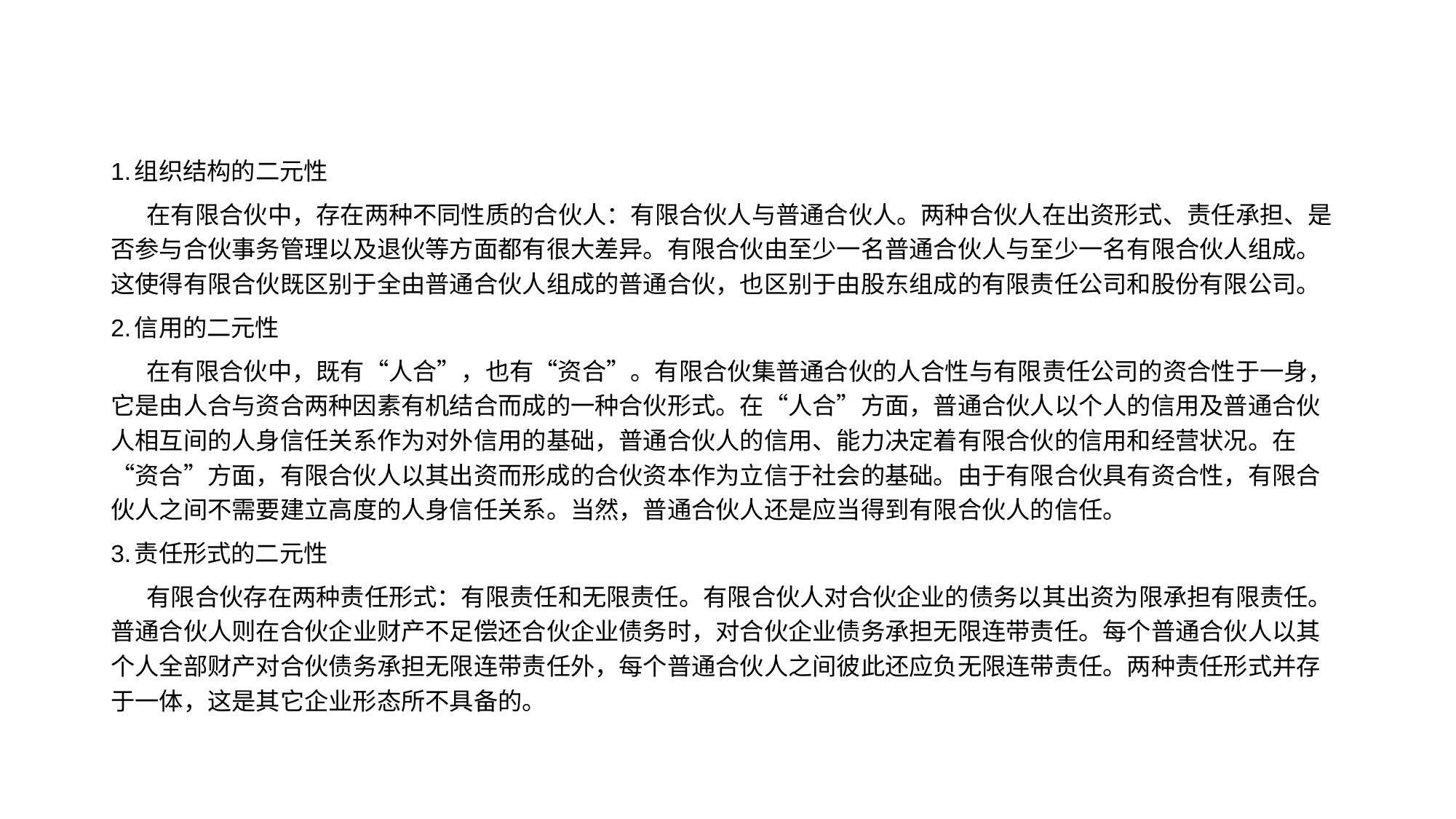

#
1.组织结构的二元性
      在有限合伙中，存在两种不同性质的合伙人：有限合伙人与普通合伙人。两种合伙人在出资形式、责任承担、是否参与合伙事务管理以及退伙等方面都有很大差异。有限合伙由至少一名普通合伙人与至少一名有限合伙人组成。这使得有限合伙既区别于全由普通合伙人组成的普通合伙，也区别于由股东组成的有限责任公司和股份有限公司。
2.信用的二元性
      在有限合伙中，既有“人合”，也有“资合”。有限合伙集普通合伙的人合性与有限责任公司的资合性于一身，它是由人合与资合两种因素有机结合而成的一种合伙形式。在“人合”方面，普通合伙人以个人的信用及普通合伙人相互间的人身信任关系作为对外信用的基础，普通合伙人的信用、能力决定着有限合伙的信用和经营状况。在“资合”方面，有限合伙人以其出资而形成的合伙资本作为立信于社会的基础。由于有限合伙具有资合性，有限合伙人之间不需要建立高度的人身信任关系。当然，普通合伙人还是应当得到有限合伙人的信任。
3.责任形式的二元性
      有限合伙存在两种责任形式：有限责任和无限责任。有限合伙人对合伙企业的债务以其出资为限承担有限责任。普通合伙人则在合伙企业财产不足偿还合伙企业债务时，对合伙企业债务承担无限连带责任。每个普通合伙人以其个人全部财产对合伙债务承担无限连带责任外，每个普通合伙人之间彼此还应负无限连带责任。两种责任形式并存于一体，这是其它企业形态所不具备的。